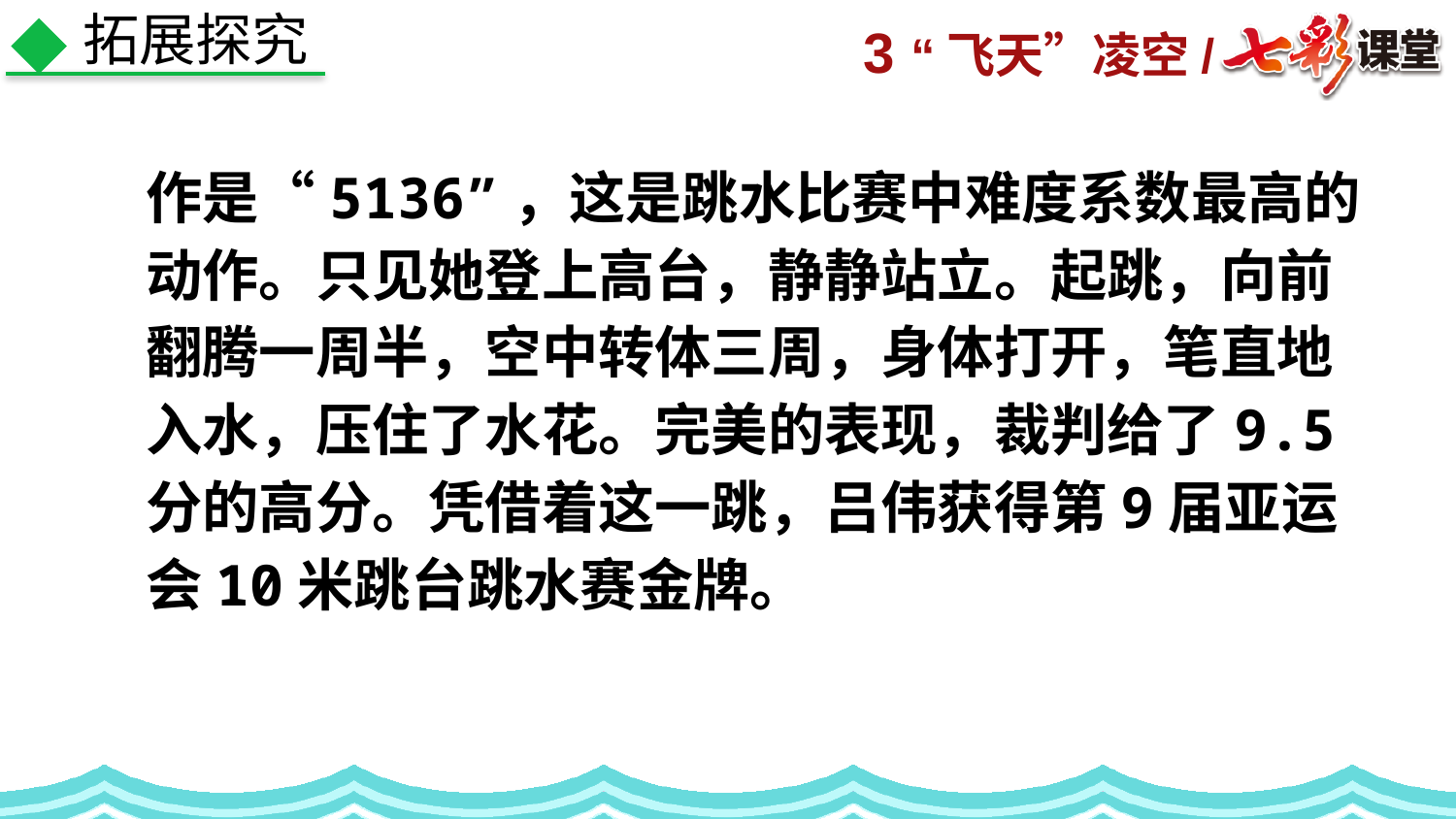

拓展探究

作是“5136”，这是跳水比赛中难度系数最高的动作。只见她登上高台，静静站立。起跳，向前翻腾一周半，空中转体三周，身体打开，笔直地入水，压住了水花。完美的表现，裁判给了9.5分的高分。凭借着这一跳，吕伟获得第9届亚运会10米跳台跳水赛金牌。